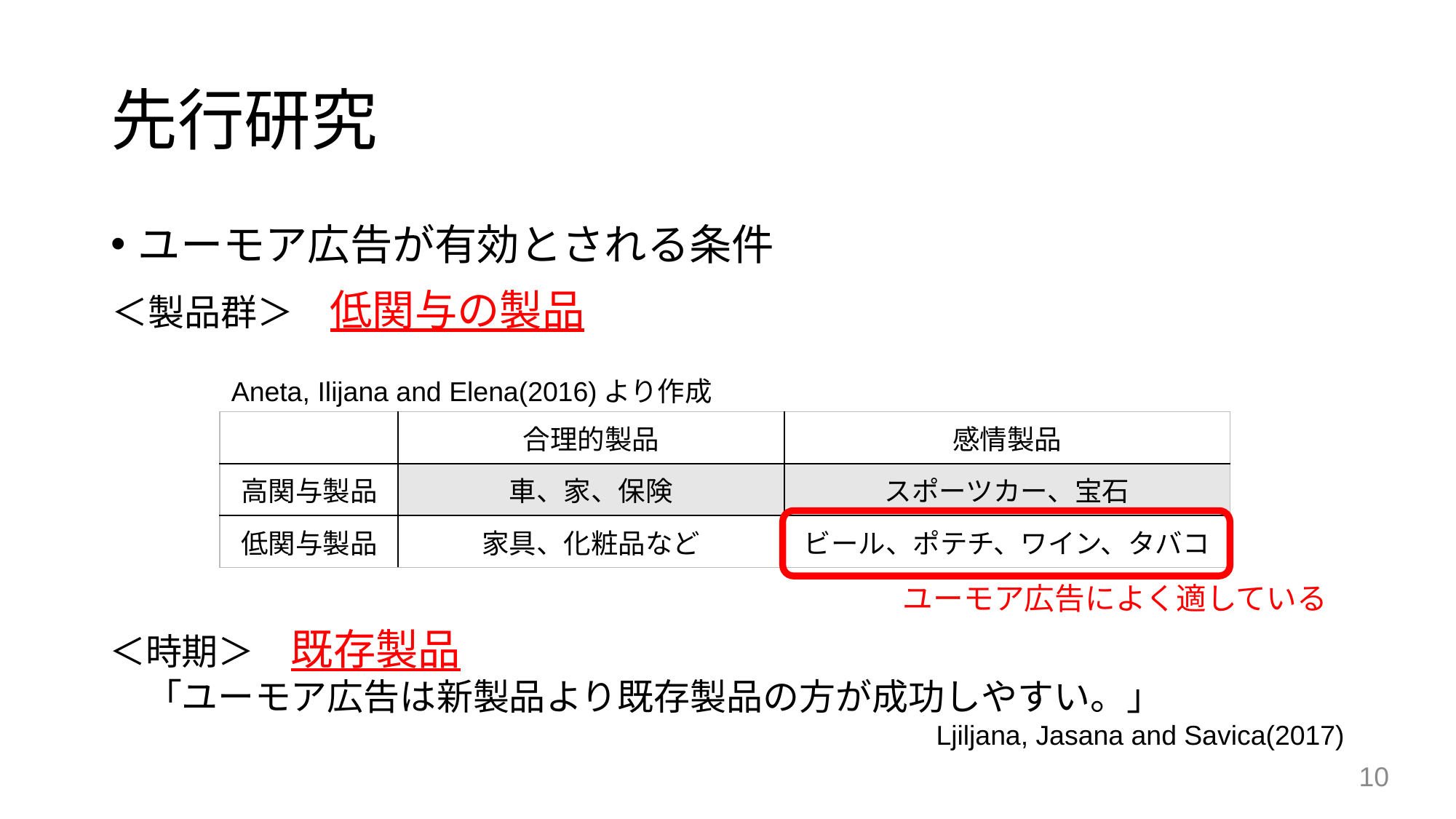

# 先行研究
ユーモア広告が有効とされる条件
＜製品群＞　低関与の製品
Aneta, Ilijana and Elena(2016)より作成
|  | 合理的製品 | 感情製品 |
| --- | --- | --- |
| 高関与製品 | 車、家、保険 | スポーツカー、宝石 |
| 低関与製品 | 家具、化粧品など | ビール、ポテチ、ワイン、タバコ |

ユーモア広告によく適している
＜時期＞　既存製品
　「ユーモア広告は新製品より既存製品の方が成功しやすい。」
Ljiljana, Jasana and Savica(2017)
10